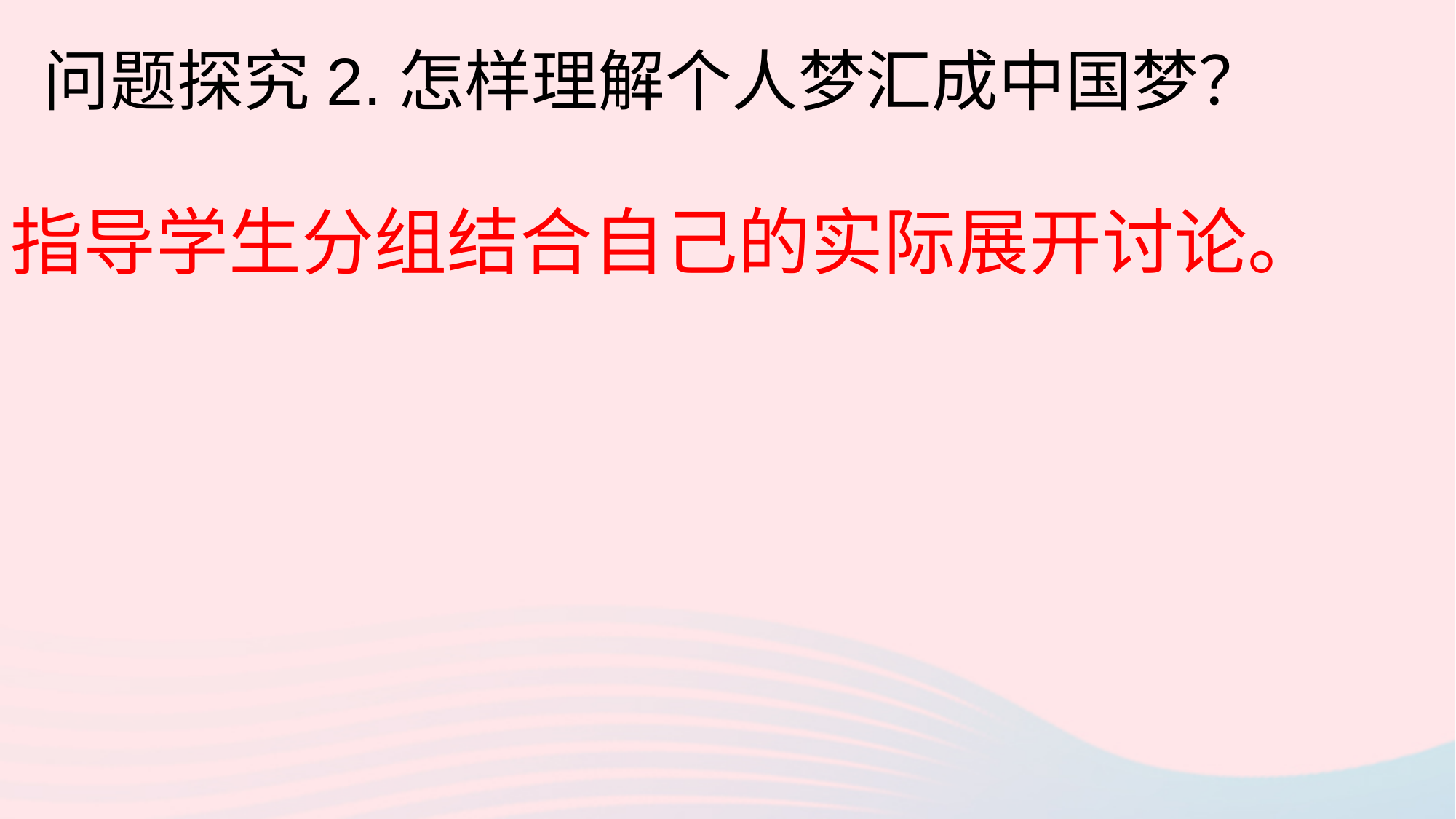

问题探究2.怎样理解个人梦汇成中国梦？
指导学生分组结合自己的实际展开讨论。